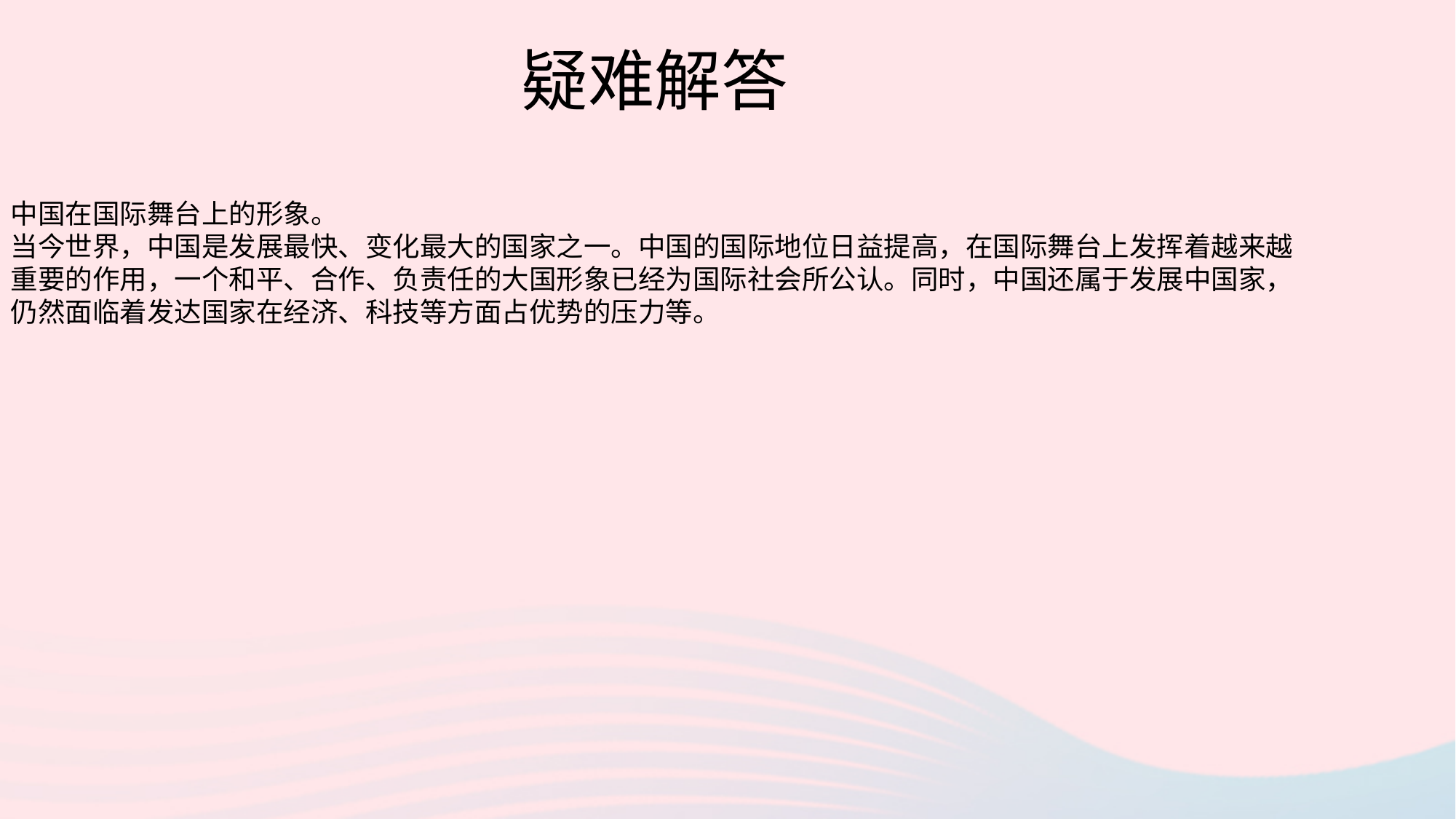

疑难解答
中国在国际舞台上的形象。
当今世界，中国是发展最快、变化最大的国家之一。中国的国际地位日益提高，在国际舞台上发挥着越来越重要的作用，一个和平、合作、负责任的大国形象已经为国际社会所公认。同时，中国还属于发展中国家，仍然面临着发达国家在经济、科技等方面占优势的压力等。